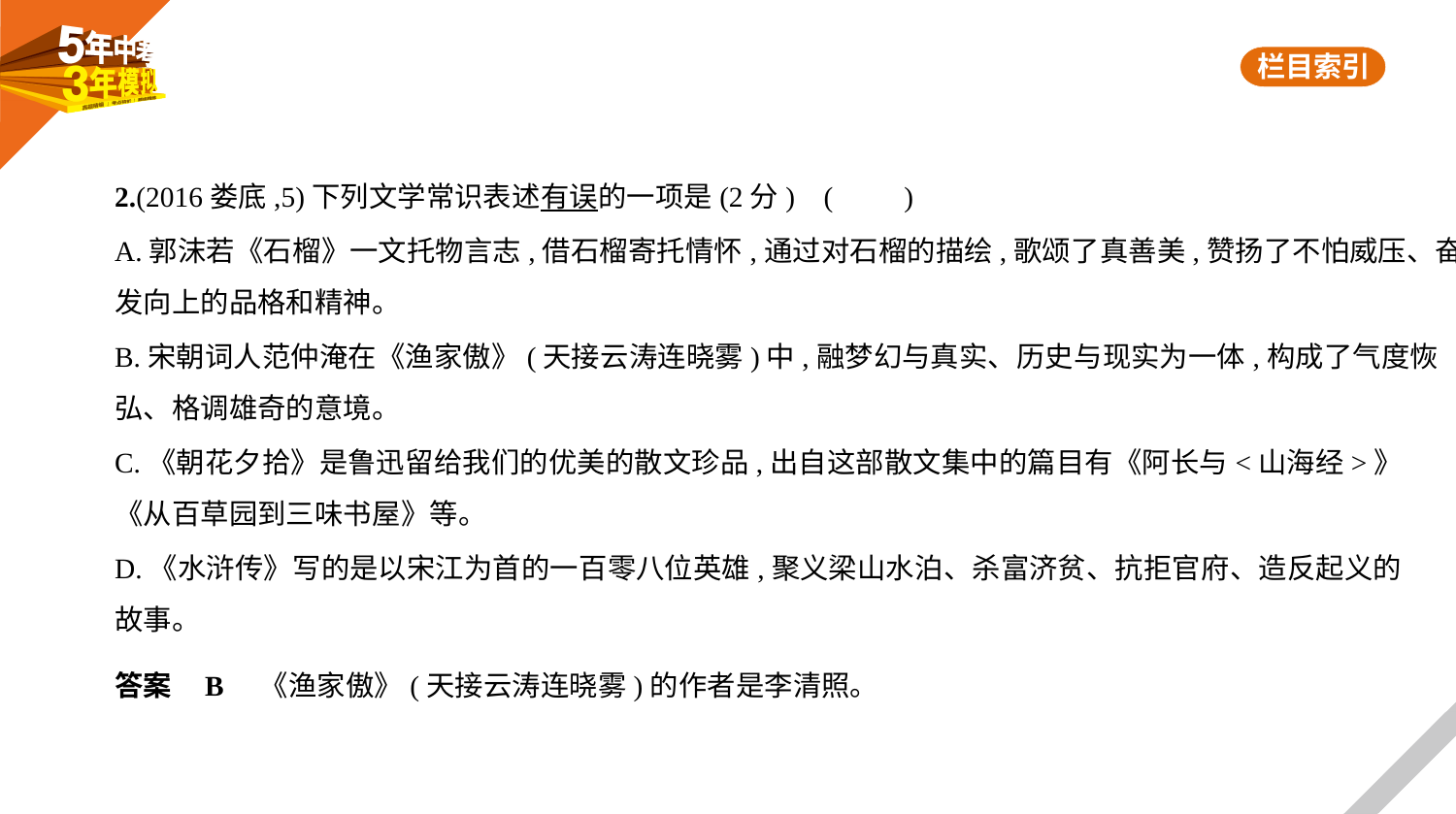

2.(2016娄底,5)下列文学常识表述有误的一项是(2分) (　　)
A.郭沫若《石榴》一文托物言志,借石榴寄托情怀,通过对石榴的描绘,歌颂了真善美,赞扬了不怕威压、奋
发向上的品格和精神。
B.宋朝词人范仲淹在《渔家傲》(天接云涛连晓雾)中,融梦幻与真实、历史与现实为一体,构成了气度恢
弘、格调雄奇的意境。
C.《朝花夕拾》是鲁迅留给我们的优美的散文珍品,出自这部散文集中的篇目有《阿长与<山海经>》
《从百草园到三味书屋》等。
D.《水浒传》写的是以宋江为首的一百零八位英雄,聚义梁山水泊、杀富济贫、抗拒官府、造反起义的
故事。
答案    B    《渔家傲》(天接云涛连晓雾)的作者是李清照。